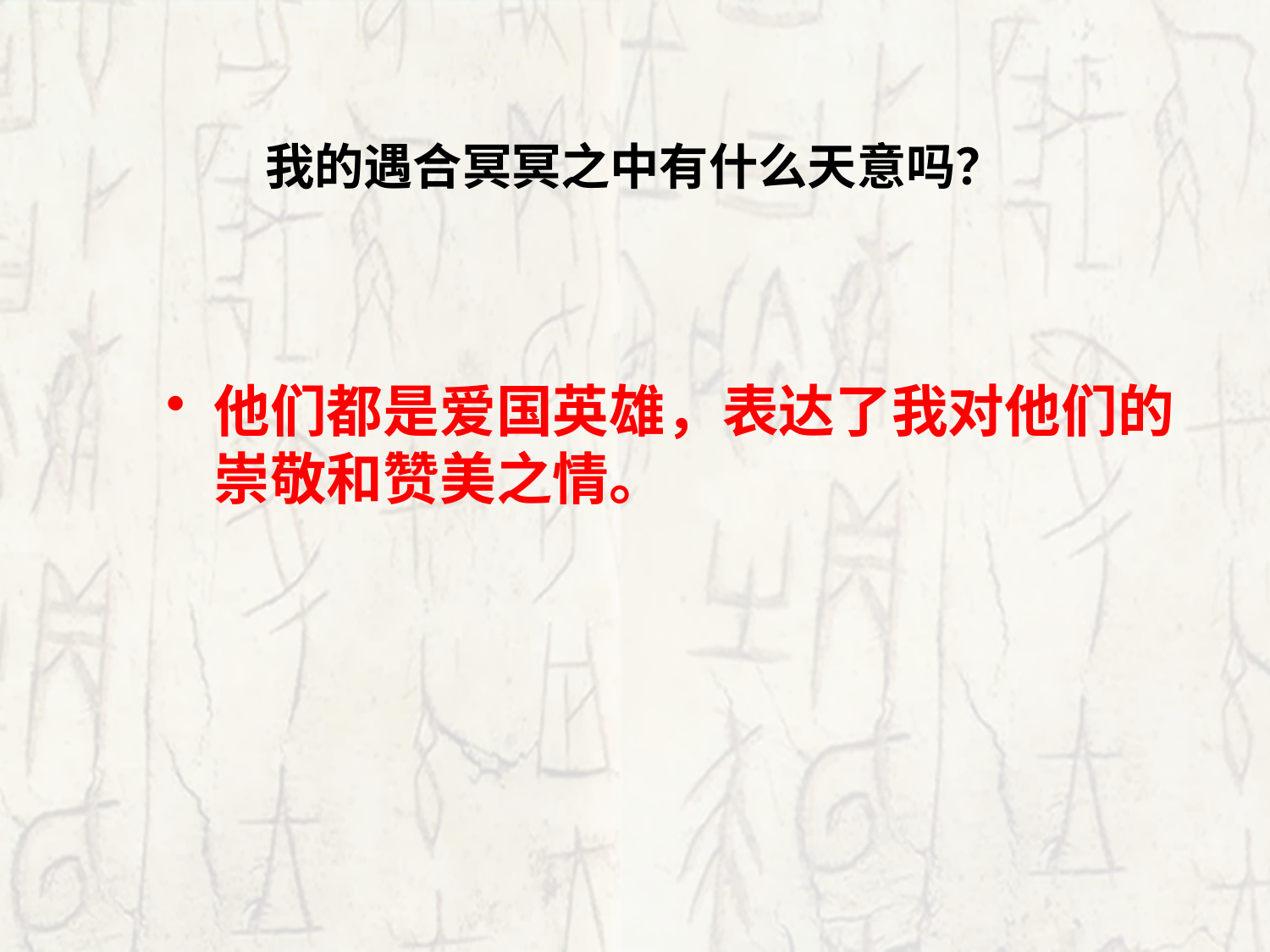

# 我的遇合冥冥之中有什么天意吗？
他们都是爱国英雄，表达了我对他们的崇敬和赞美之情。